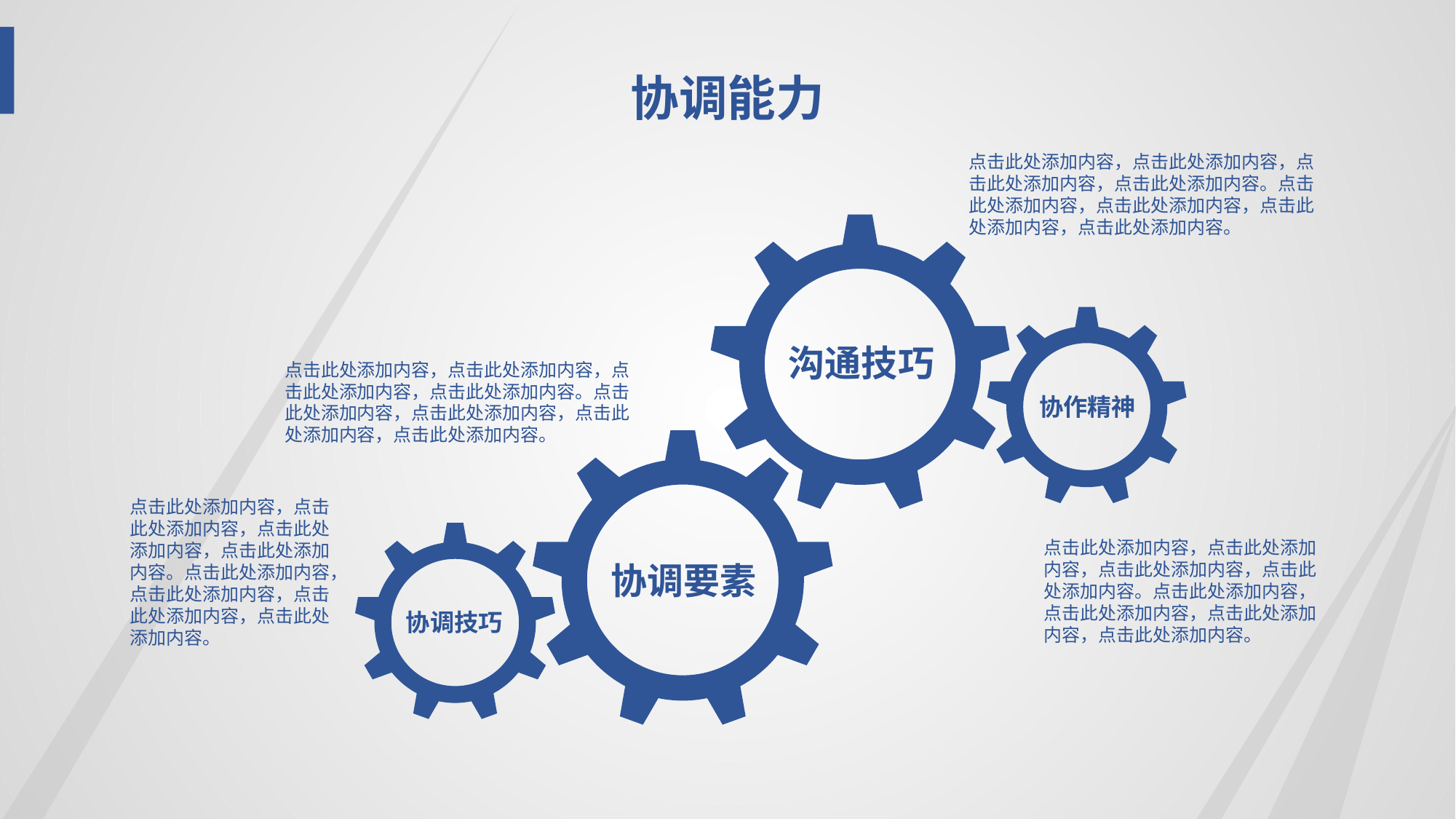

协调能力
点击此处添加内容，点击此处添加内容，点击此处添加内容，点击此处添加内容。点击此处添加内容，点击此处添加内容，点击此处添加内容，点击此处添加内容。

沟通技巧
点击此处添加内容，点击此处添加内容，点击此处添加内容，点击此处添加内容。点击此处添加内容，点击此处添加内容，点击此处添加内容，点击此处添加内容。
协作精神

点击此处添加内容，点击此处添加内容，点击此处添加内容，点击此处添加内容。点击此处添加内容，点击此处添加内容，点击此处添加内容，点击此处添加内容。
点击此处添加内容，点击此处添加内容，点击此处添加内容，点击此处添加内容。点击此处添加内容，点击此处添加内容，点击此处添加内容，点击此处添加内容。
协调要素
协调技巧
.